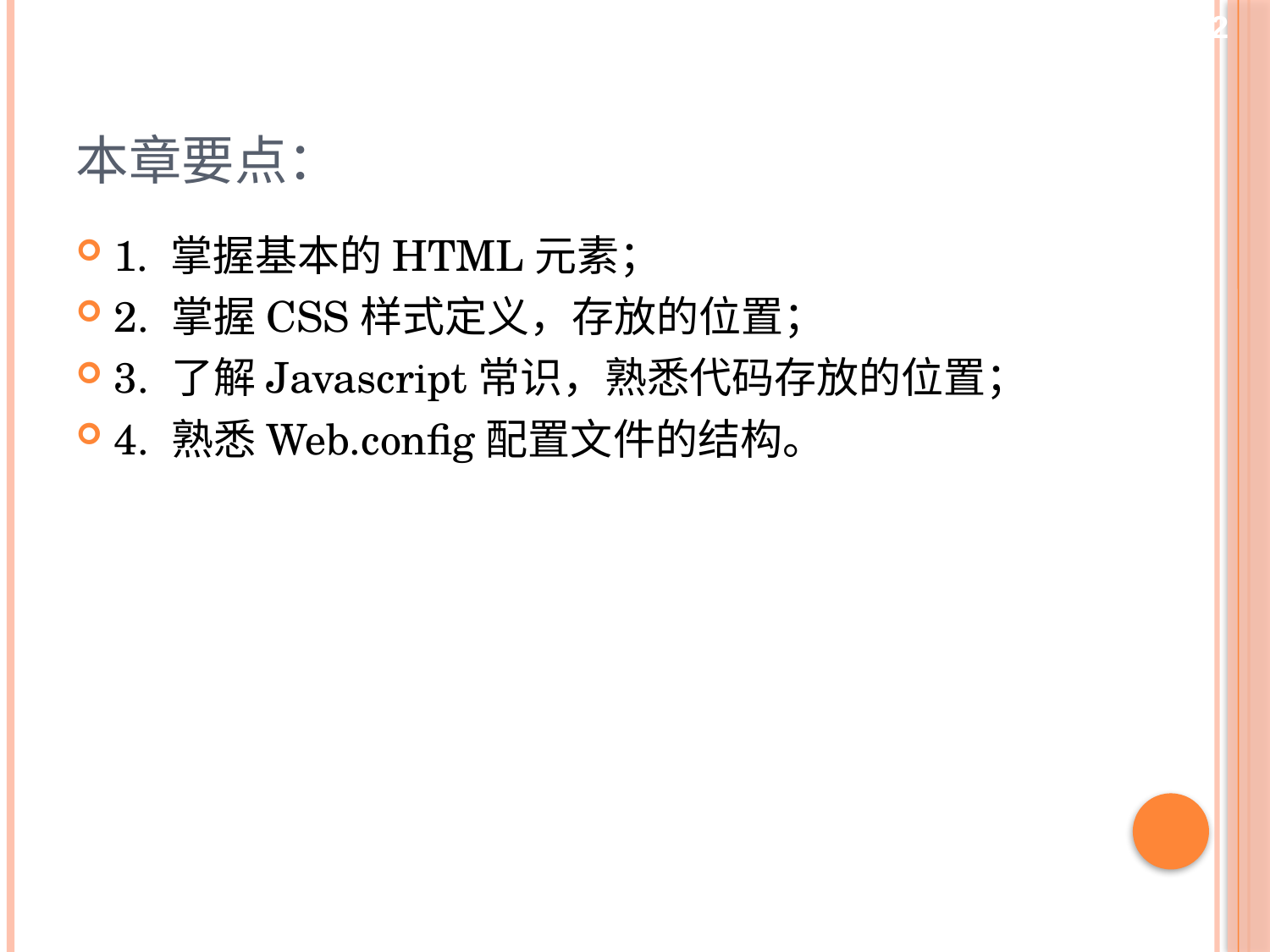

2
# 本章要点：
1. 掌握基本的HTML元素；
2. 掌握CSS样式定义，存放的位置；
3. 了解Javascript常识，熟悉代码存放的位置；
4. 熟悉Web.config配置文件的结构。